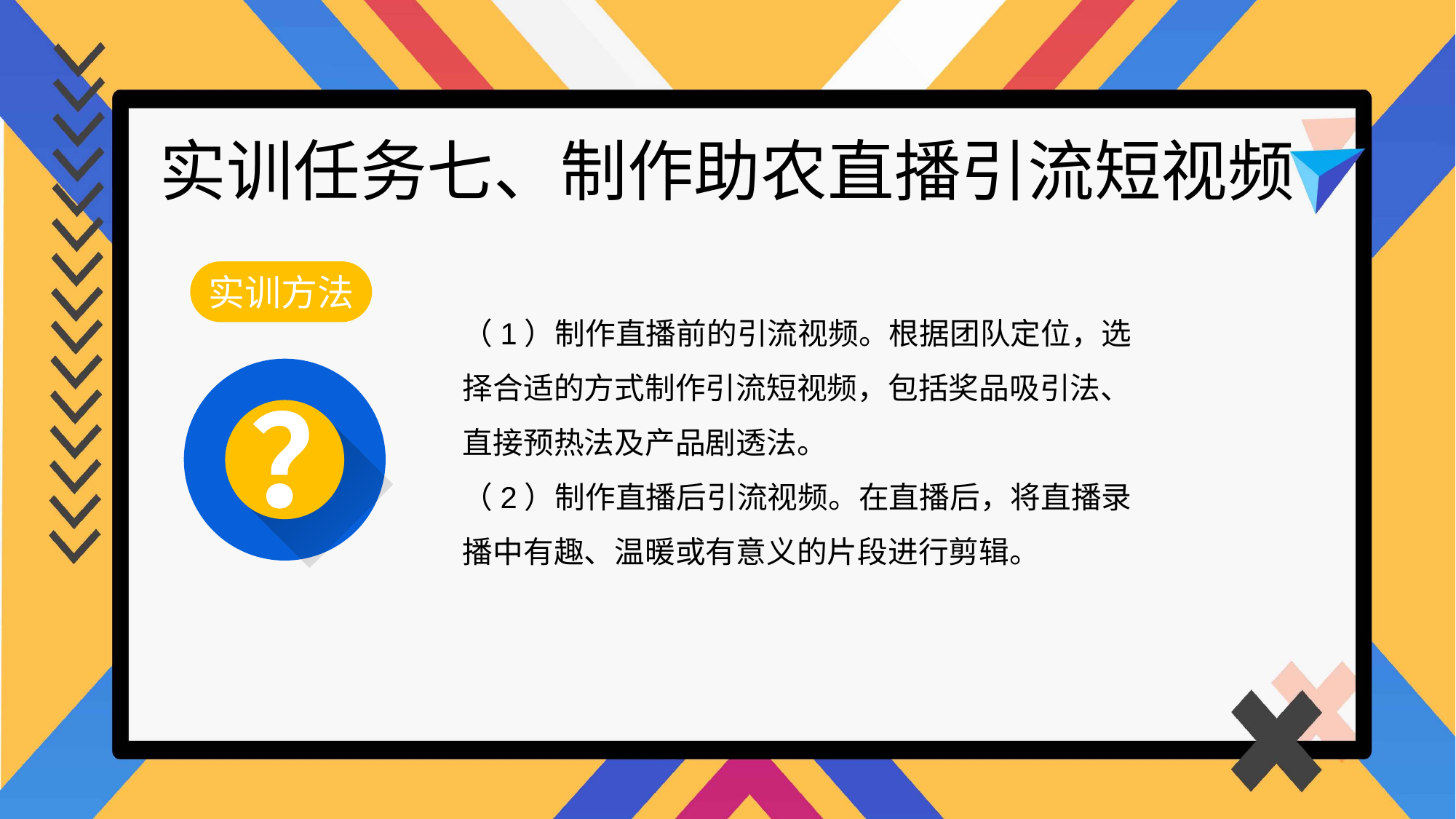

实训任务七、制作助农直播引流短视频
实训方法
（1）制作直播前的引流视频。根据团队定位，选择合适的方式制作引流短视频，包括奖品吸引法、直接预热法及产品剧透法。
（2）制作直播后引流视频。在直播后，将直播录播中有趣、温暖或有意义的片段进行剪辑。